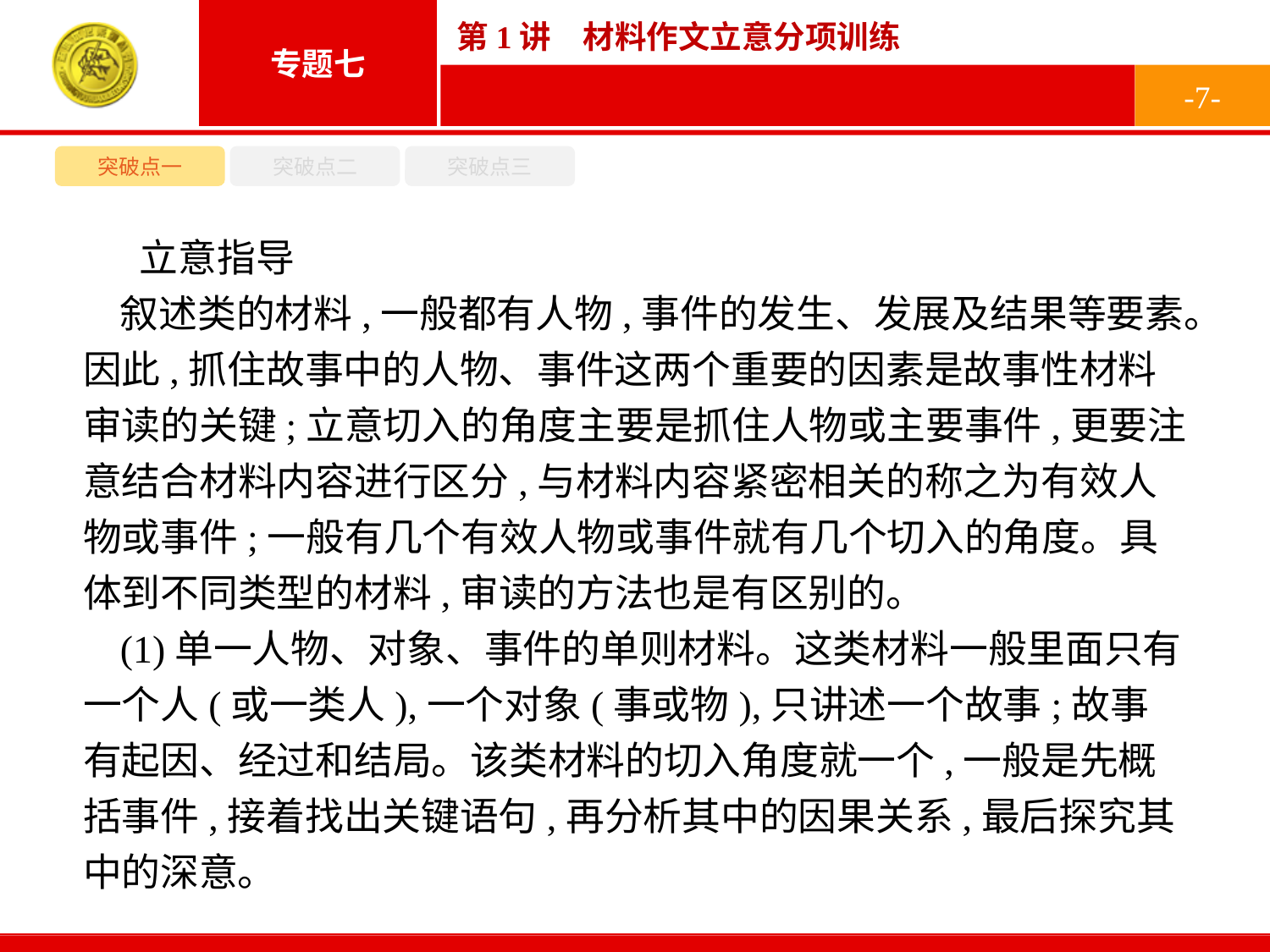

-7-
突破点一
突破点二
突破点三
立意指导
叙述类的材料,一般都有人物,事件的发生、发展及结果等要素。因此,抓住故事中的人物、事件这两个重要的因素是故事性材料审读的关键;立意切入的角度主要是抓住人物或主要事件,更要注意结合材料内容进行区分,与材料内容紧密相关的称之为有效人物或事件;一般有几个有效人物或事件就有几个切入的角度。具体到不同类型的材料,审读的方法也是有区别的。
(1)单一人物、对象、事件的单则材料。这类材料一般里面只有一个人(或一类人),一个对象(事或物),只讲述一个故事;故事有起因、经过和结局。该类材料的切入角度就一个,一般是先概括事件,接着找出关键语句,再分析其中的因果关系,最后探究其中的深意。